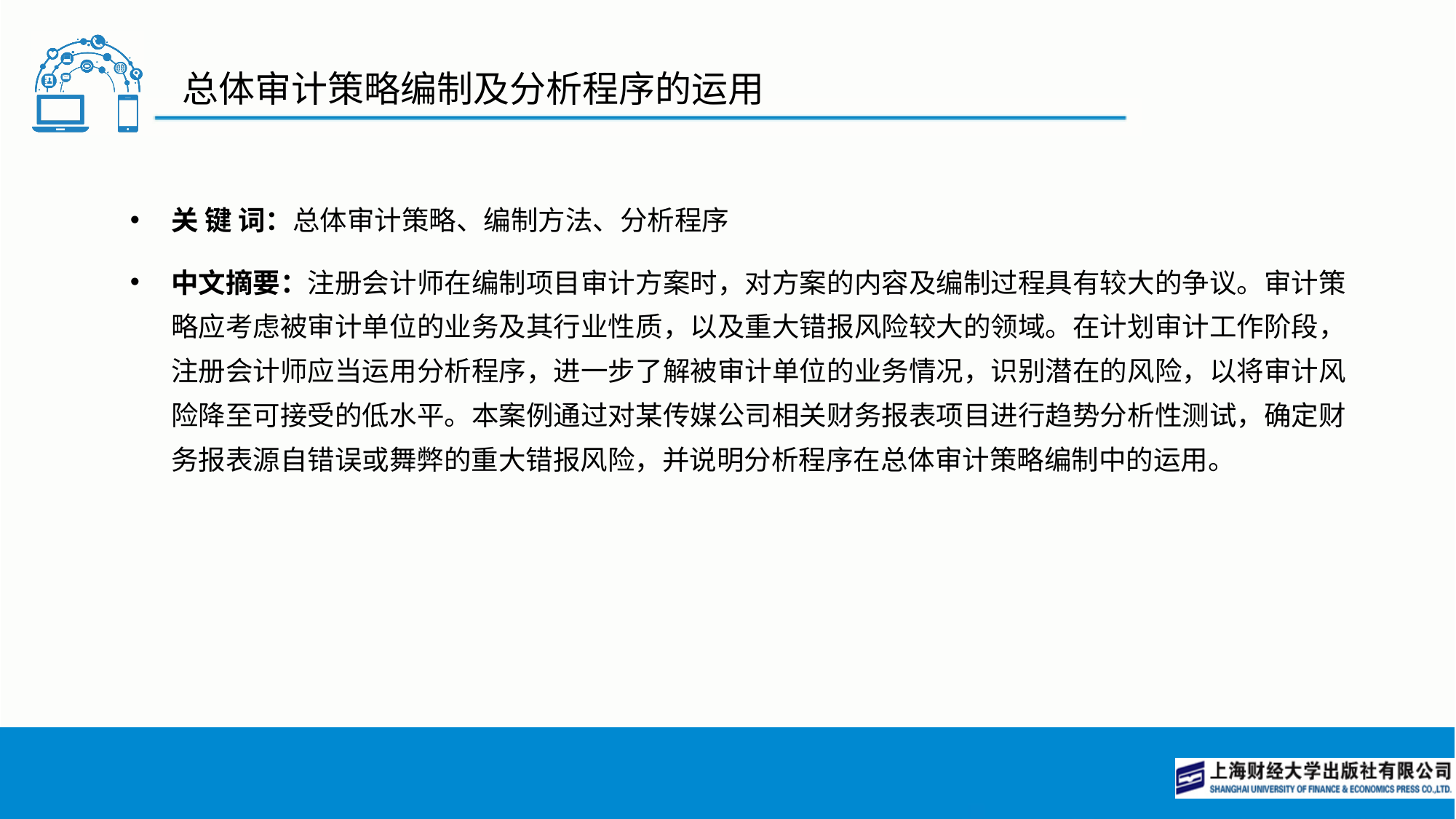

# 总体审计策略编制及分析程序的运用
关 键 词：总体审计策略、编制方法、分析程序
中文摘要：注册会计师在编制项目审计方案时，对方案的内容及编制过程具有较大的争议。审计策略应考虑被审计单位的业务及其行业性质，以及重大错报风险较大的领域。在计划审计工作阶段，注册会计师应当运用分析程序，进一步了解被审计单位的业务情况，识别潜在的风险，以将审计风险降至可接受的低水平。本案例通过对某传媒公司相关财务报表项目进行趋势分析性测试，确定财务报表源自错误或舞弊的重大错报风险，并说明分析程序在总体审计策略编制中的运用。